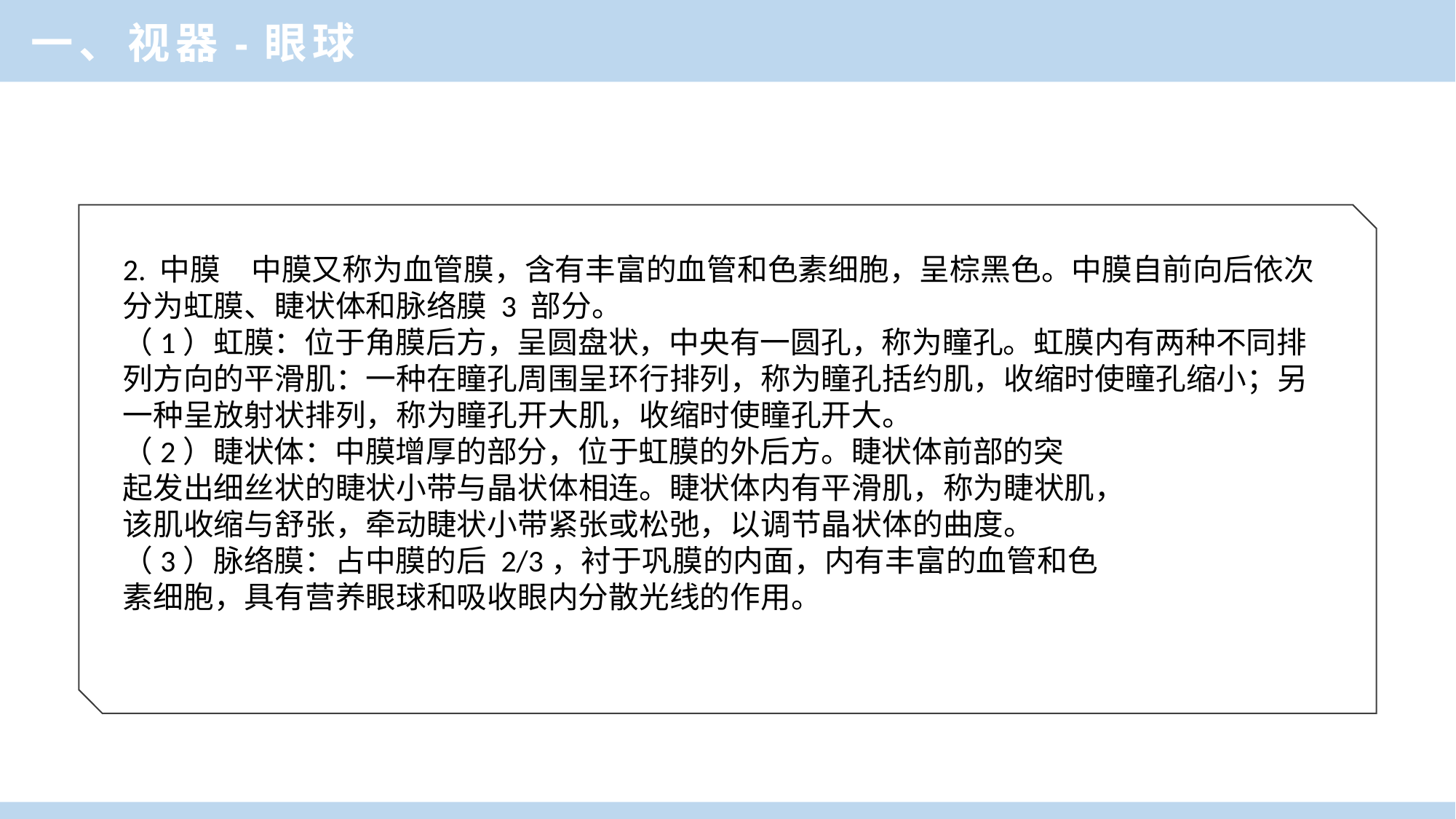

一、视器-眼球

2. 中膜　中膜又称为血管膜，含有丰富的血管和色素细胞，呈棕黑色。中膜自前向后依次分为虹膜、睫状体和脉络膜 3 部分。
（1）虹膜：位于角膜后方，呈圆盘状，中央有一圆孔，称为瞳孔。虹膜内有两种不同排列方向的平滑肌：一种在瞳孔周围呈环行排列，称为瞳孔括约肌，收缩时使瞳孔缩小；另一种呈放射状排列，称为瞳孔开大肌，收缩时使瞳孔开大。
（2）睫状体：中膜增厚的部分，位于虹膜的外后方。睫状体前部的突
起发出细丝状的睫状小带与晶状体相连。睫状体内有平滑肌，称为睫状肌，
该肌收缩与舒张，牵动睫状小带紧张或松弛，以调节晶状体的曲度。
（3）脉络膜：占中膜的后 2/3，衬于巩膜的内面，内有丰富的血管和色
素细胞，具有营养眼球和吸收眼内分散光线的作用。